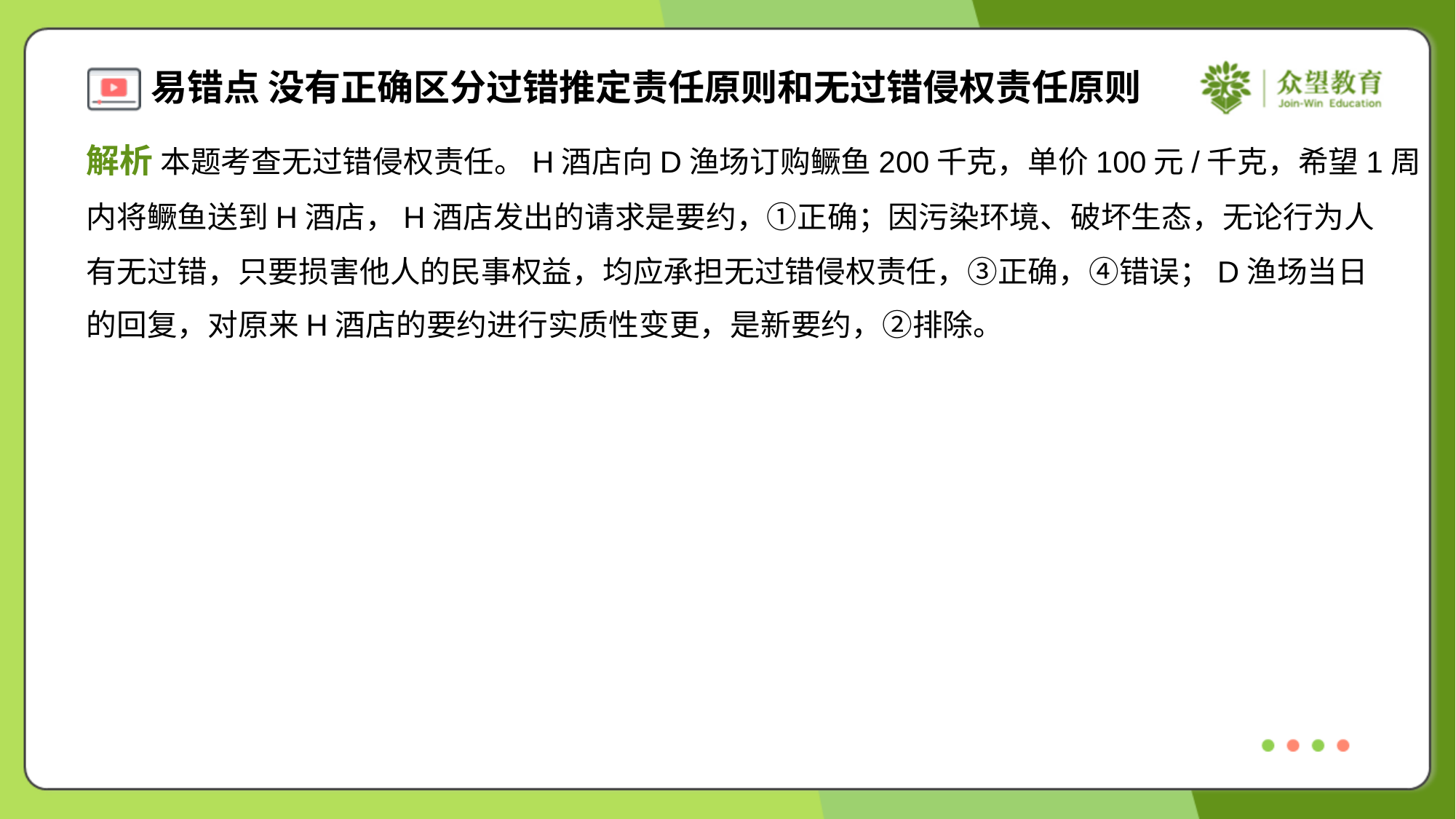

解析 本题考查无过错侵权责任。H酒店向D渔场订购鳜鱼200千克，单价100元/千克，希望1周
内将鳜鱼送到H酒店，H酒店发出的请求是要约，①正确；因污染环境、破坏生态，无论行为人
有无过错，只要损害他人的民事权益，均应承担无过错侵权责任，③正确，④错误；D渔场当日
的回复，对原来H酒店的要约进行实质性变更，是新要约，②排除。